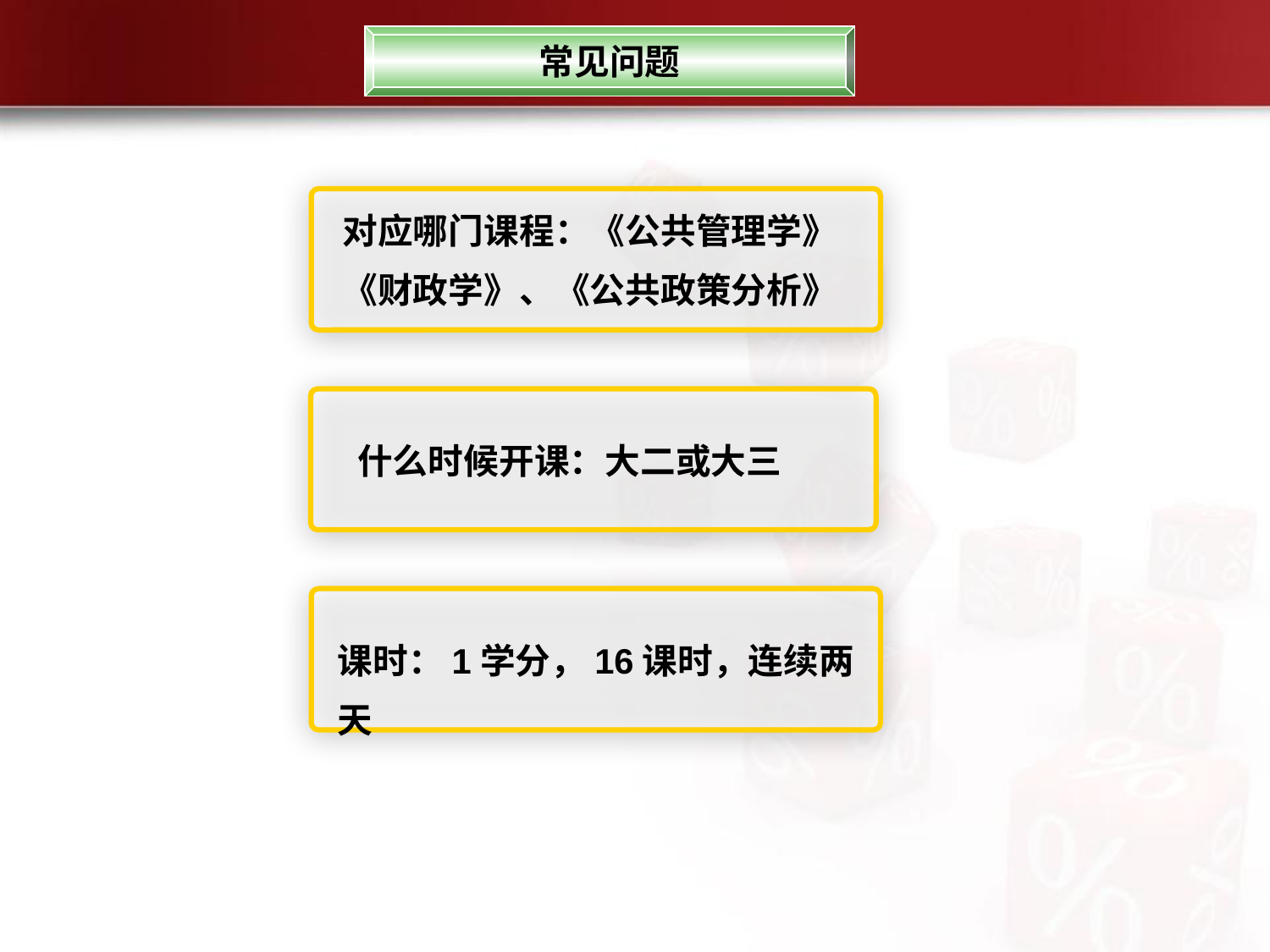

常见问题
对应哪门课程：《公共管理学》
《财政学》、《公共政策分析》

什么时候开课：大二或大三

课时：1学分，16课时，连续两天